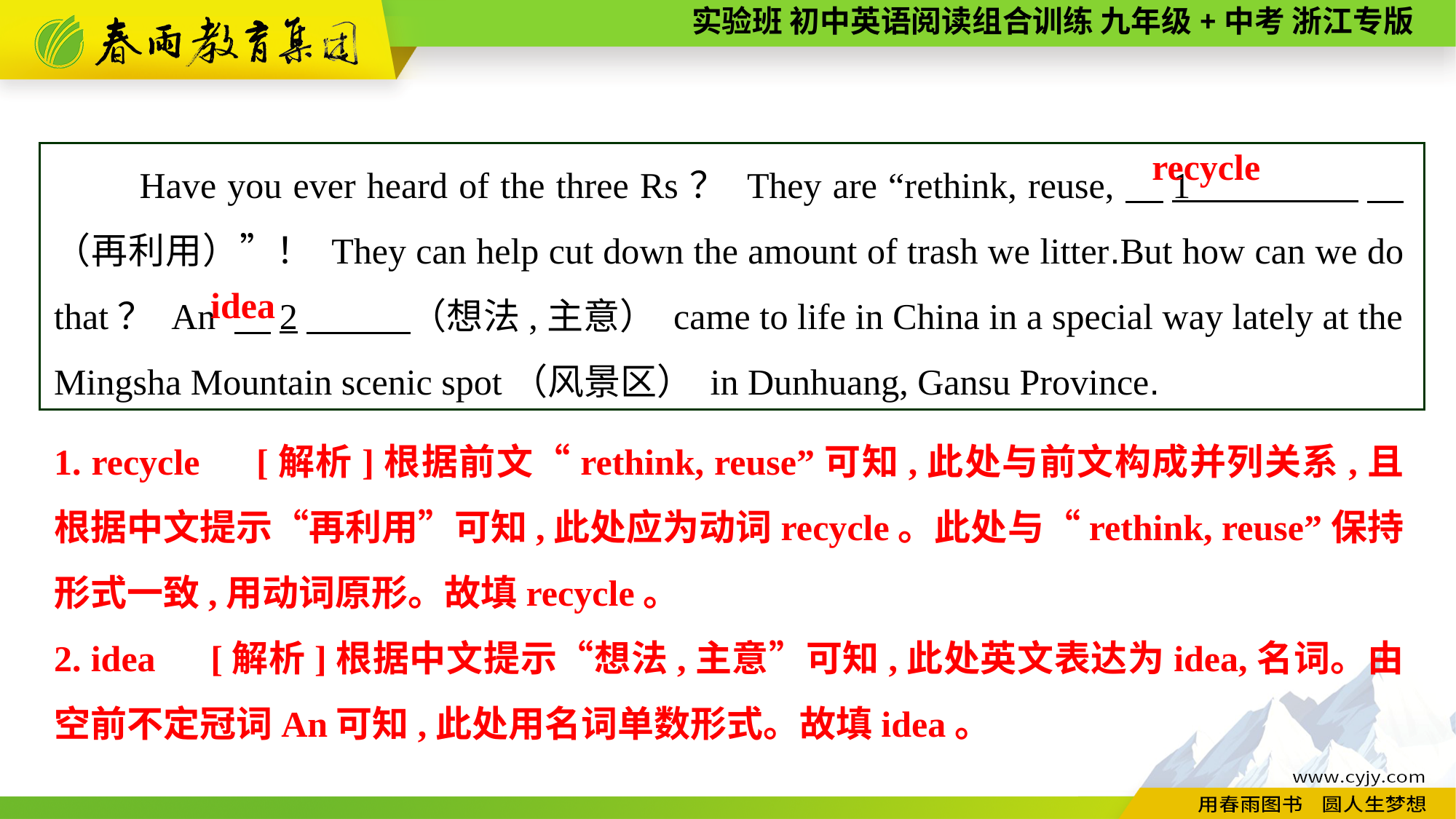

Have you ever heard of the three Rs？ They are “rethink, reuse,　1               　（再利用）”！ They can help cut down the amount of trash we litter.But how can we do that？ An 　2　        （想法,主意） came to life in China in a special way lately at the Mingsha Mountain scenic spot（风景区） in Dunhuang, Gansu Province.
recycle

idea
1. recycle　[解析]根据前文“rethink, reuse”可知,此处与前文构成并列关系,且根据中文提示“再利用”可知,此处应为动词recycle。此处与“rethink, reuse”保持形式一致,用动词原形。故填recycle。
2. idea　[解析]根据中文提示“想法,主意”可知,此处英文表达为idea,名词。由空前不定冠词An可知,此处用名词单数形式。故填idea。